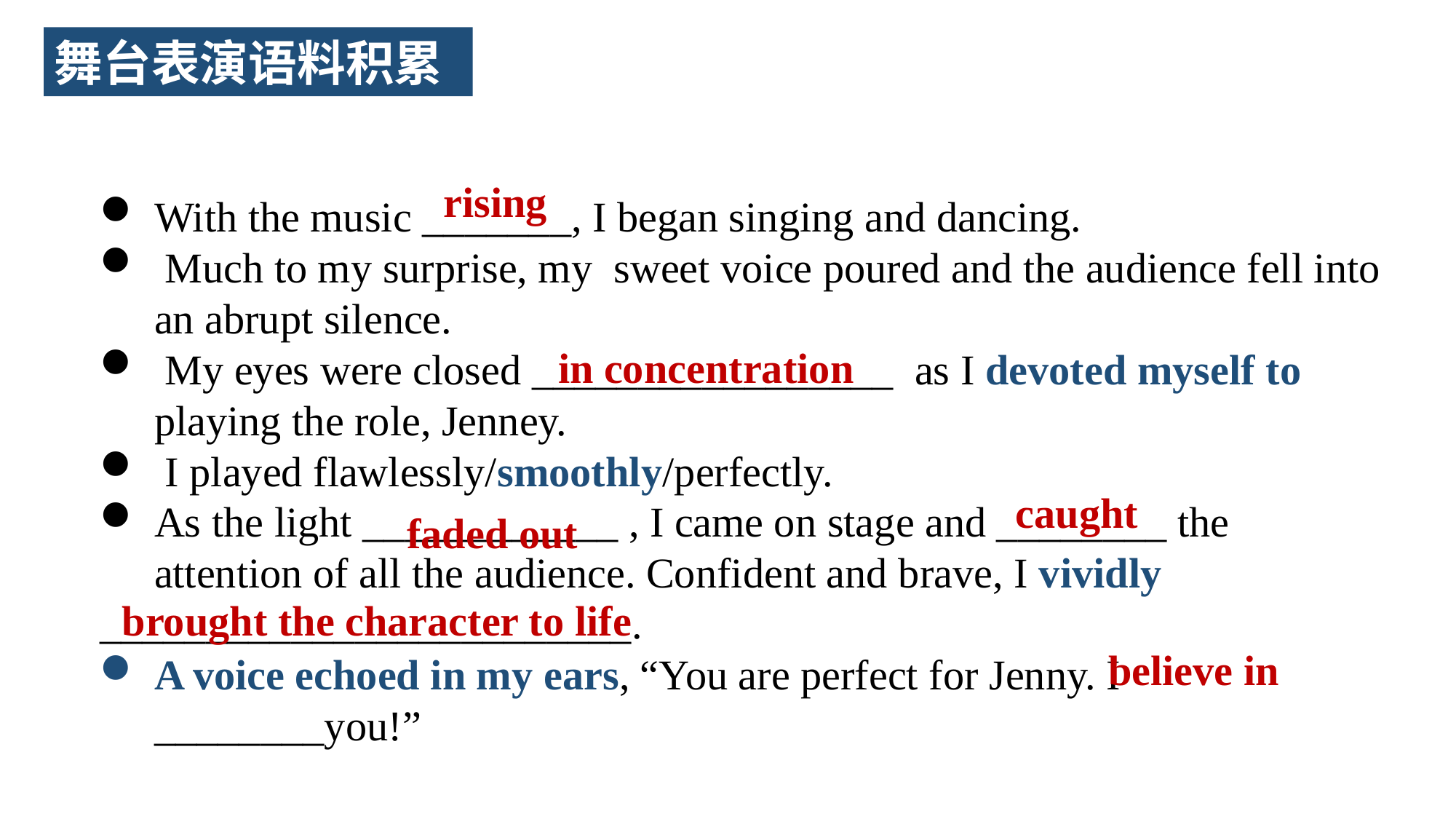

舞台表演语料积累
rising
With the music _______, I began singing and dancing.
 Much to my surprise, my  sweet voice poured and the audience fell into an abrupt silence.
 My eyes were closed _________________  as I devoted myself to playing the role, Jenney.
 I played flawlessly/smoothly/perfectly.
As the light ____________ , I came on stage and ________ the attention of all the audience. Confident and brave, I vividly
_________________________.
A voice echoed in my ears, “You are perfect for Jenny. I ________you!”

in concentration
caught
faded out
brought the character to life
believe in